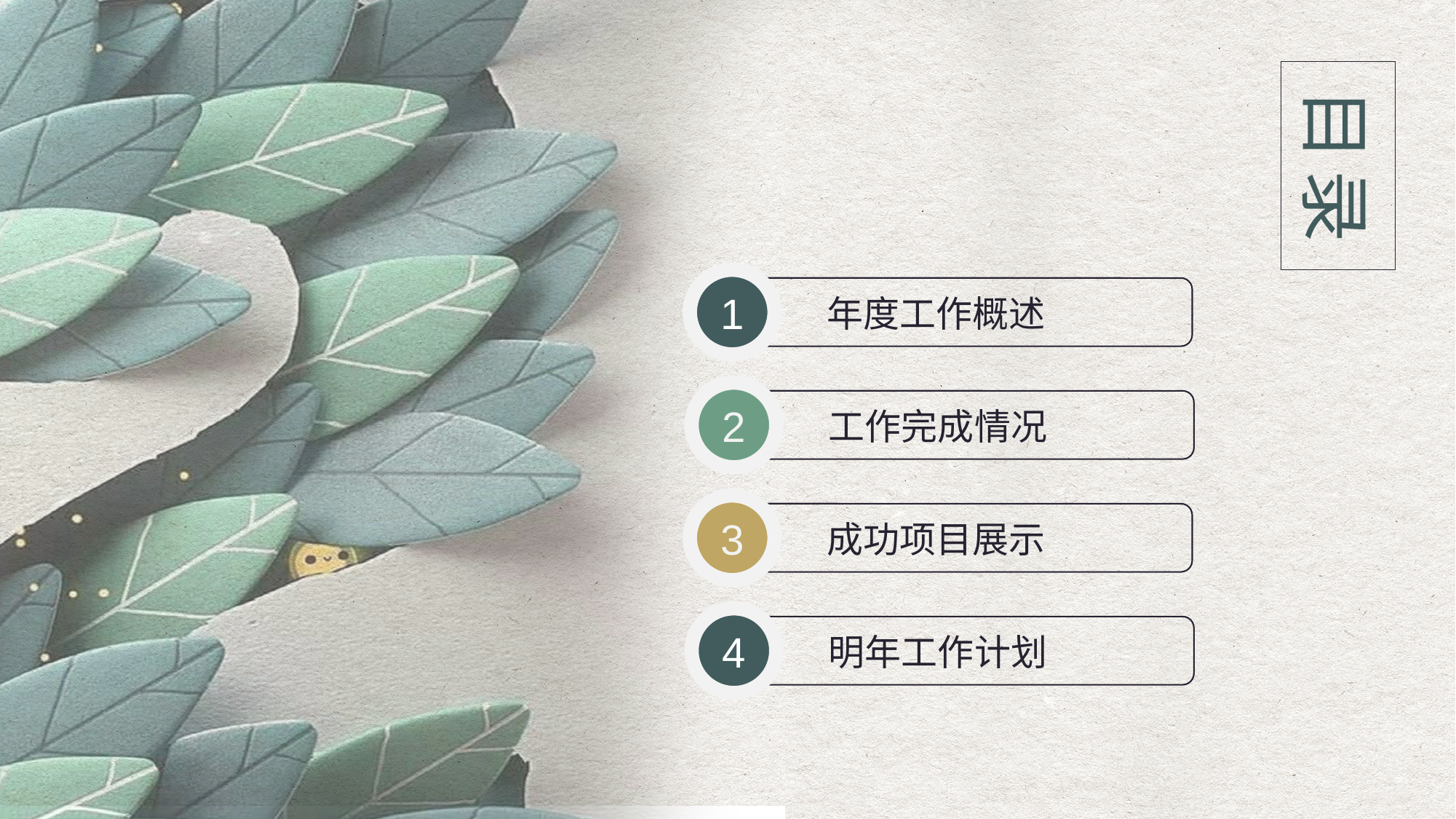

目录
1

年度工作概述
2

工作完成情况
3

成功项目展示
4

明年工作计划